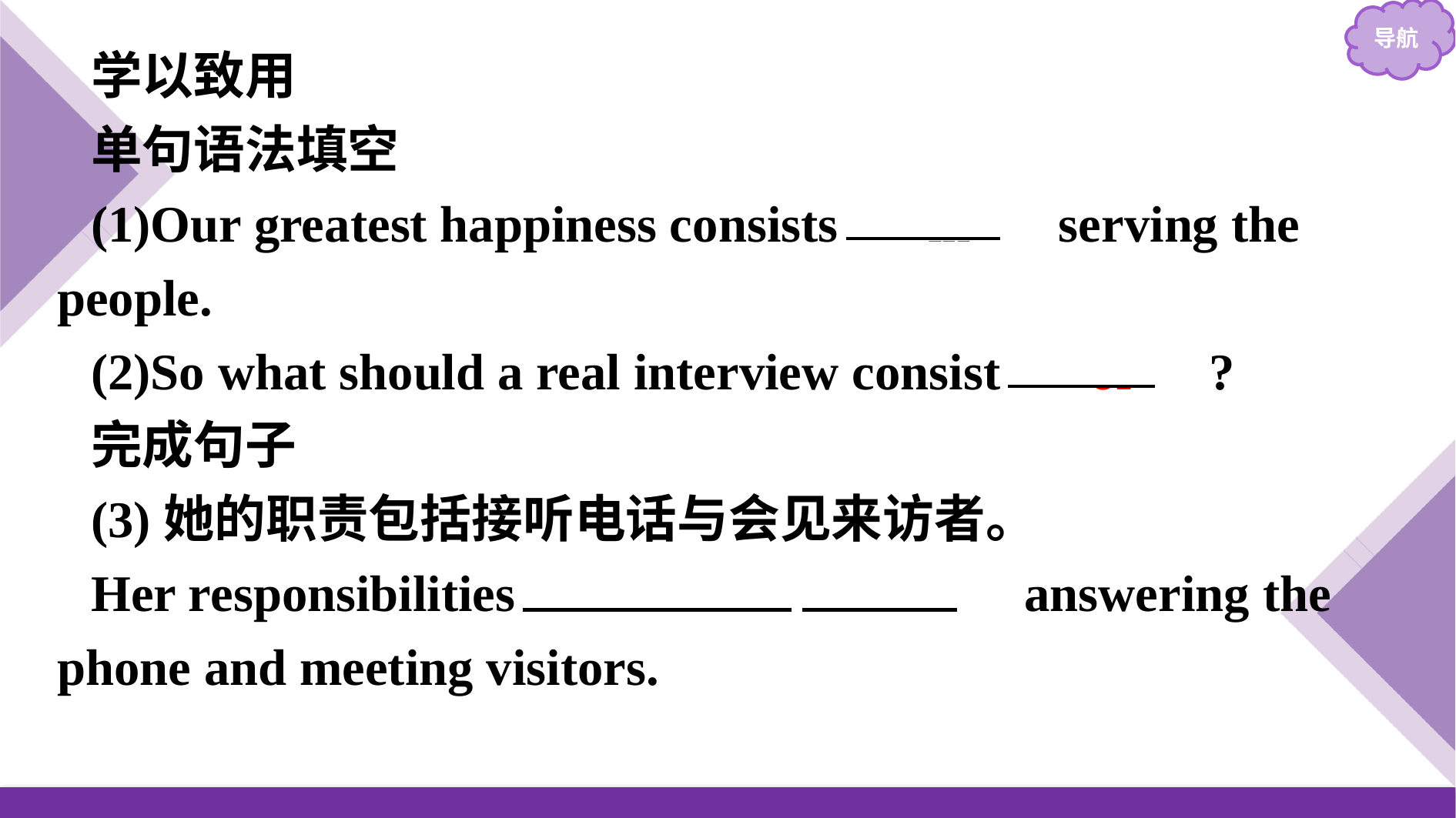

学以致用
单句语法填空
(1)Our greatest happiness consists 　in　 serving the people.
(2)So what should a real interview consist 　of　?
完成句子
(3)她的职责包括接听电话与会见来访者。
Her responsibilities 　consist　 　of　 answering the phone and meeting visitors.